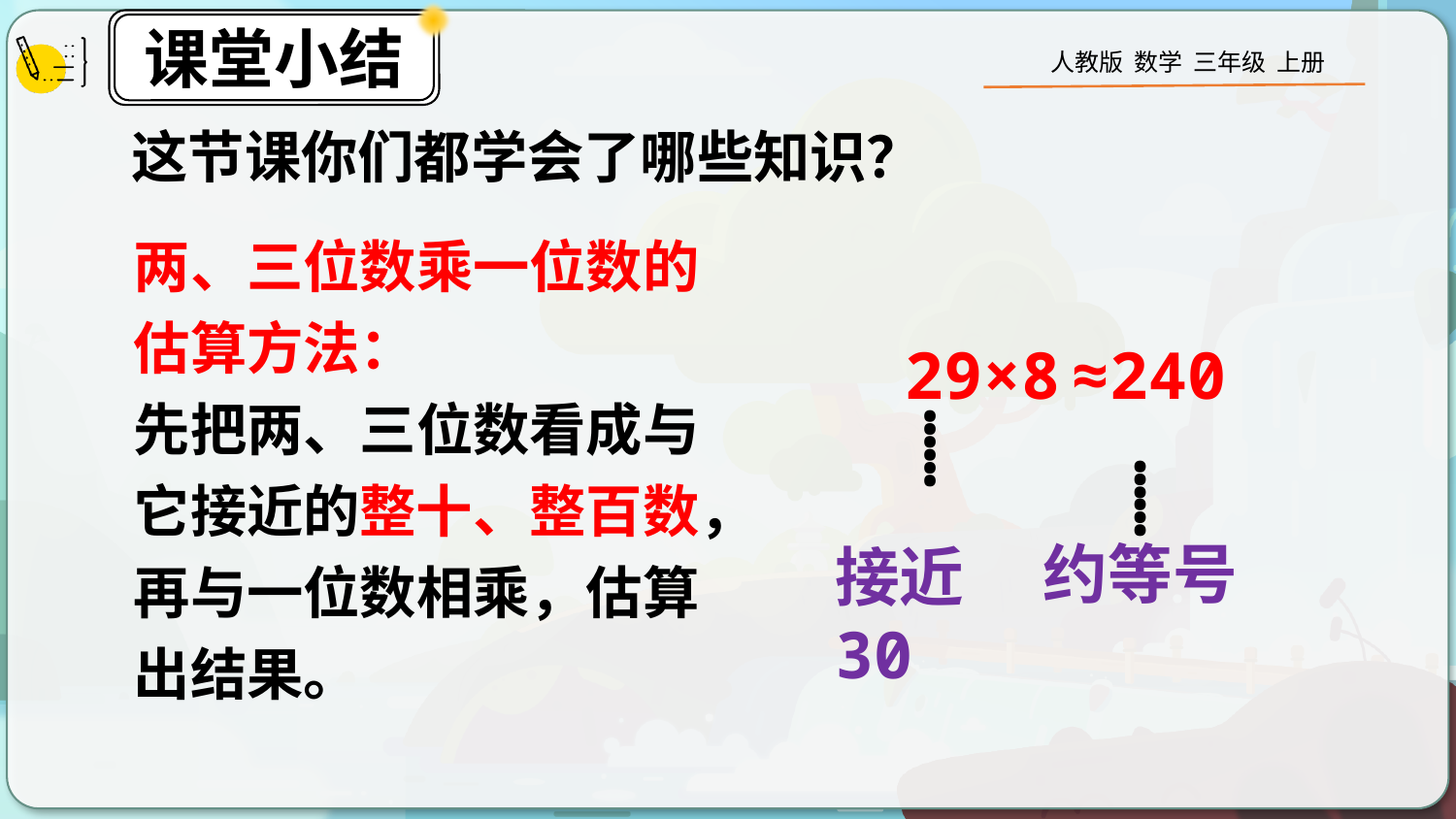

这节课你们都学会了哪些知识？
两、三位数乘一位数的估算方法：
先把两、三位数看成与它接近的整十、整百数，再与一位数相乘，估算出结果。
……
接近30
29×8
≈240
……
约等号